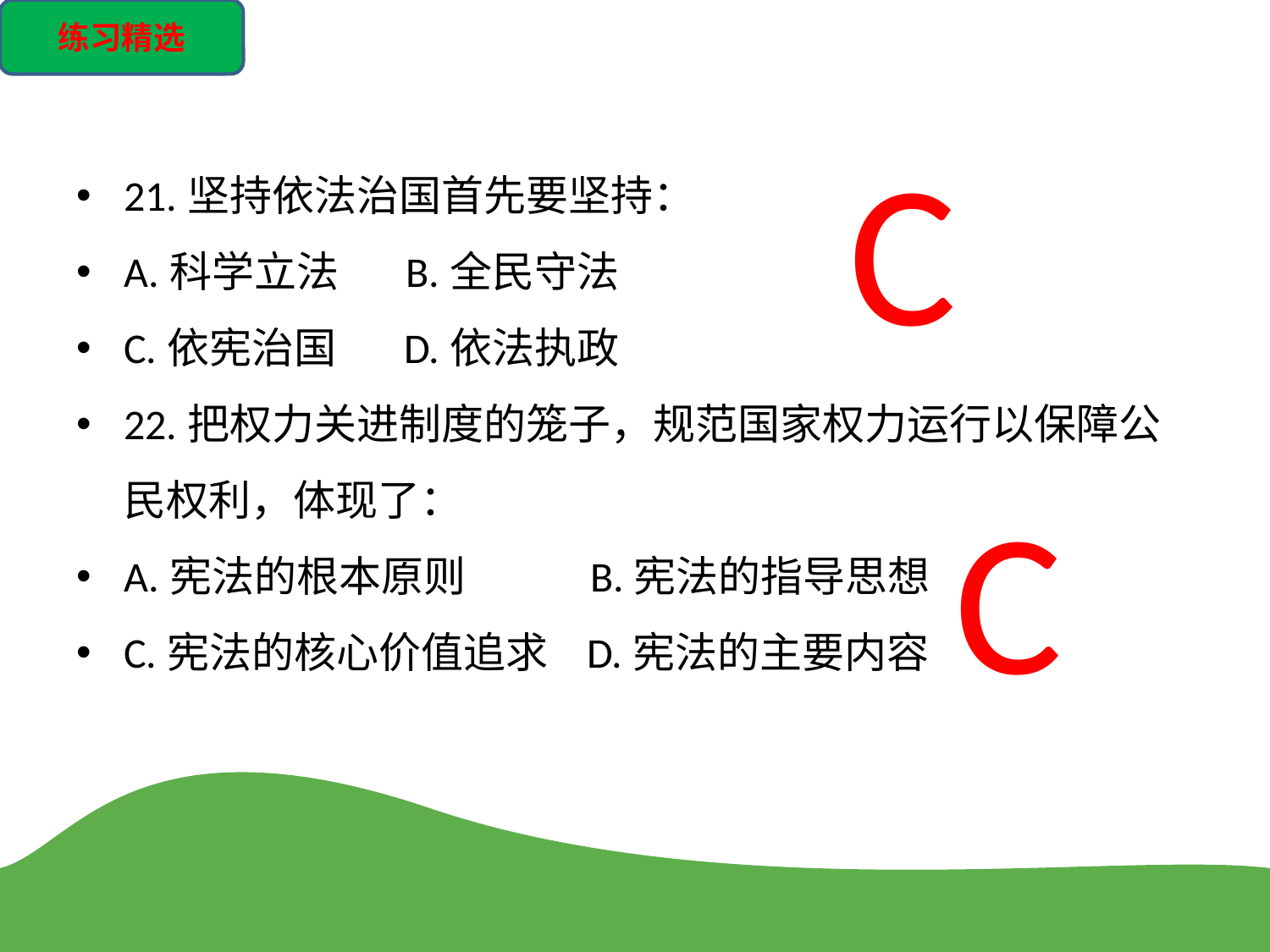

练习精选
C
21.坚持依法治国首先要坚持：
A.科学立法      B.全民守法
C.依宪治国      D.依法执政
22.把权力关进制度的笼子，规范国家权力运行以保障公民权利，体现了：
A.宪法的根本原则            B.宪法的指导思想
C.宪法的核心价值追求   D.宪法的主要内容

C